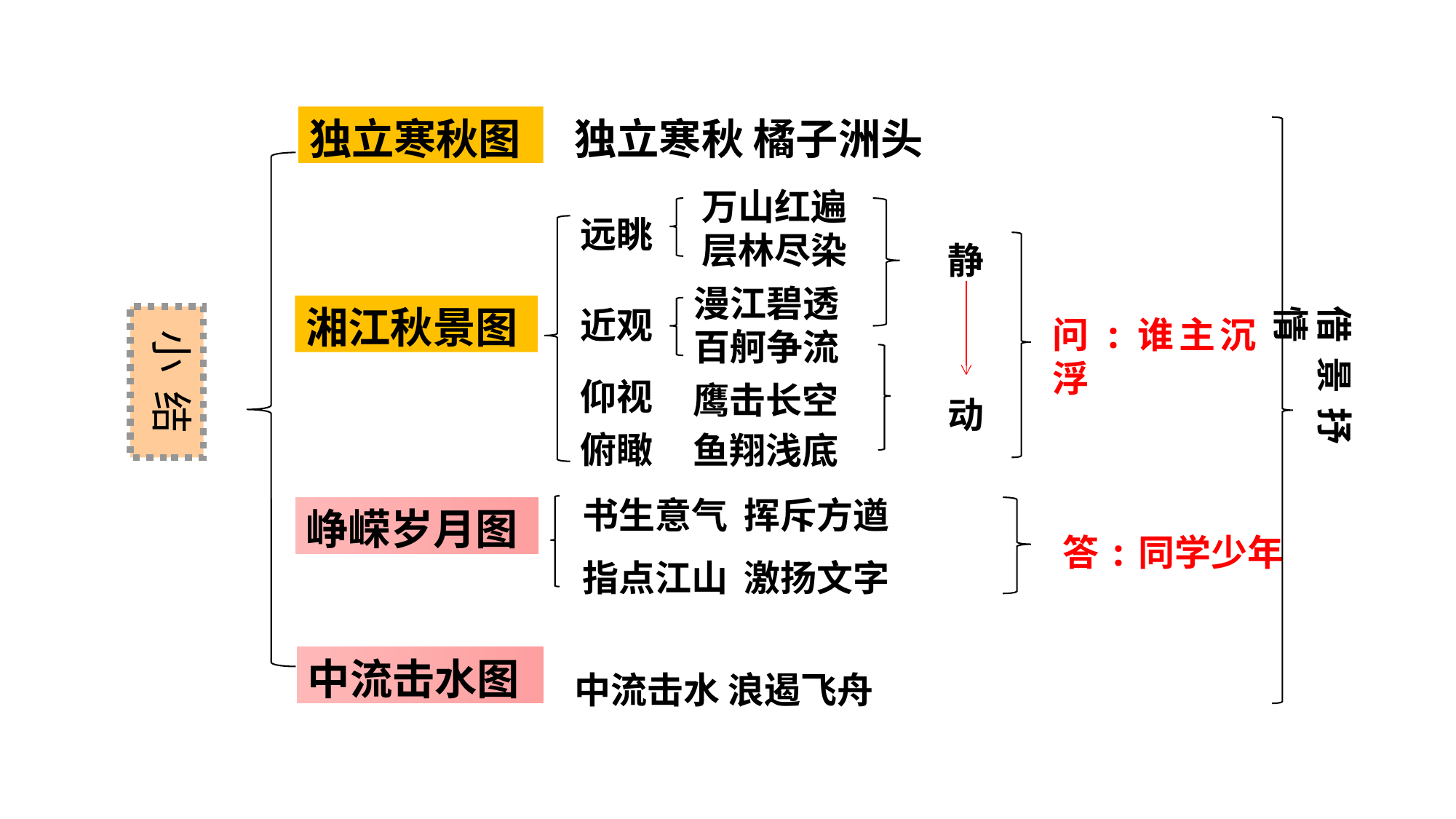

独立寒秋图
独立寒秋 橘子洲头

万山红遍
层林尽染

远眺

静

漫江碧透
百舸争流
湘江秋景图
借景抒情
近观

小  结
问:谁主沉浮

仰视
鹰击长空
动
俯瞰
鱼翔浅底
书生意气  挥斥方遒

峥嵘岁月图

答:同学少年
指点江山  激扬文字
中流击水图
中流击水 浪遏飞舟